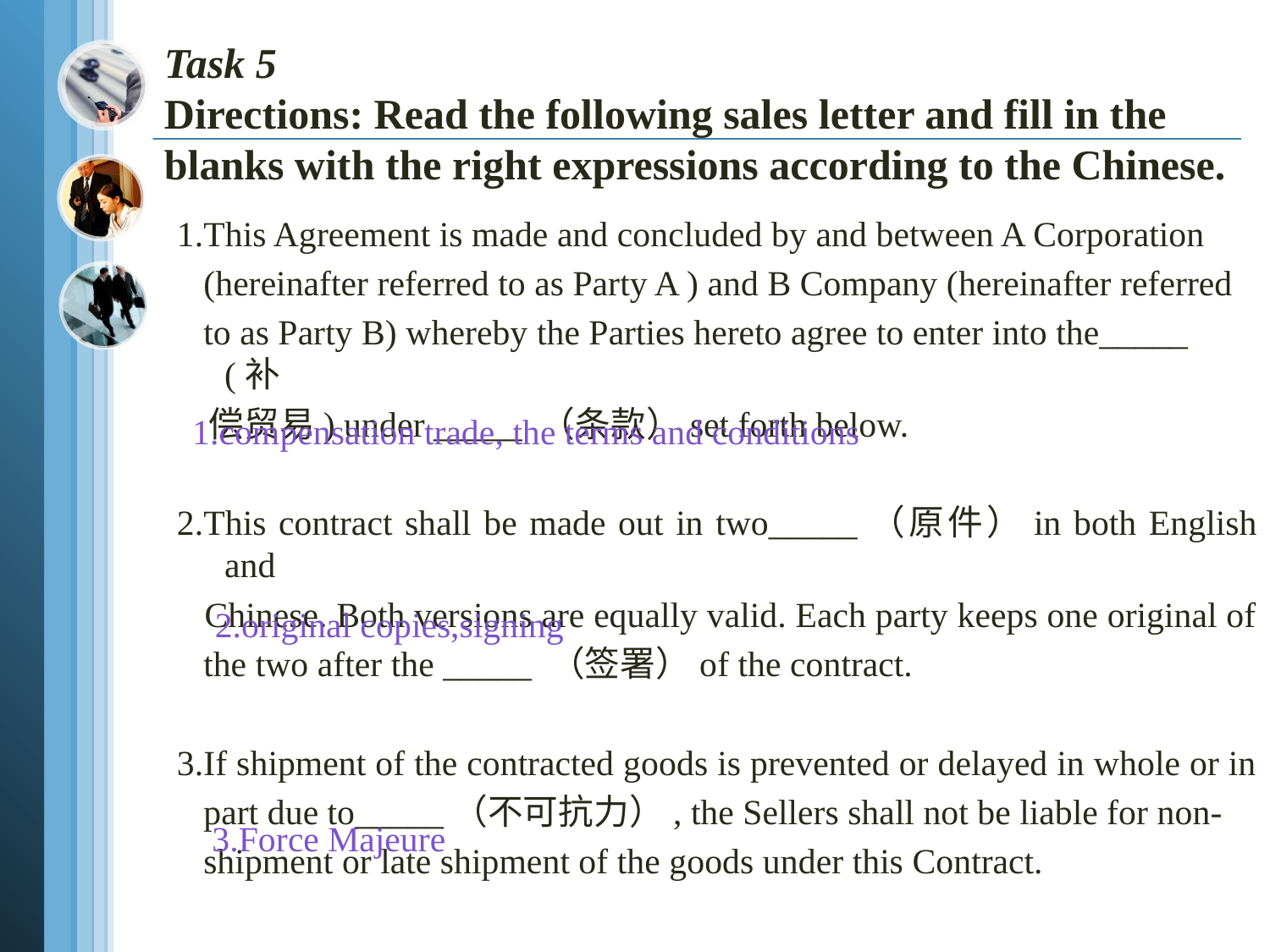

# Task 5 Directions: Read the following sales letter and fill in the blanks with the right expressions according to the Chinese.
1.This Agreement is made and concluded by and between A Corporation
   (hereinafter referred to as Party A ) and B Company (hereinafter referred
   to as Party B) whereby the Parties hereto agree to enter into the_____  (补
   偿贸易) under _____ （条款）set forth below.

2.This contract shall be made out in two_____（原件）in both English and
   Chinese. Both versions are equally valid. Each party keeps one original of
   the two after the _____ （签署）of the contract.

3.If shipment of the contracted goods is prevented or delayed in whole or in
   part due to_____（不可抗力）, the Sellers shall not be liable for non-
   shipment or late shipment of the goods under this Contract.

1.compensation trade, the terms and conditions

2.original copies,signing

 3.Force Majeure